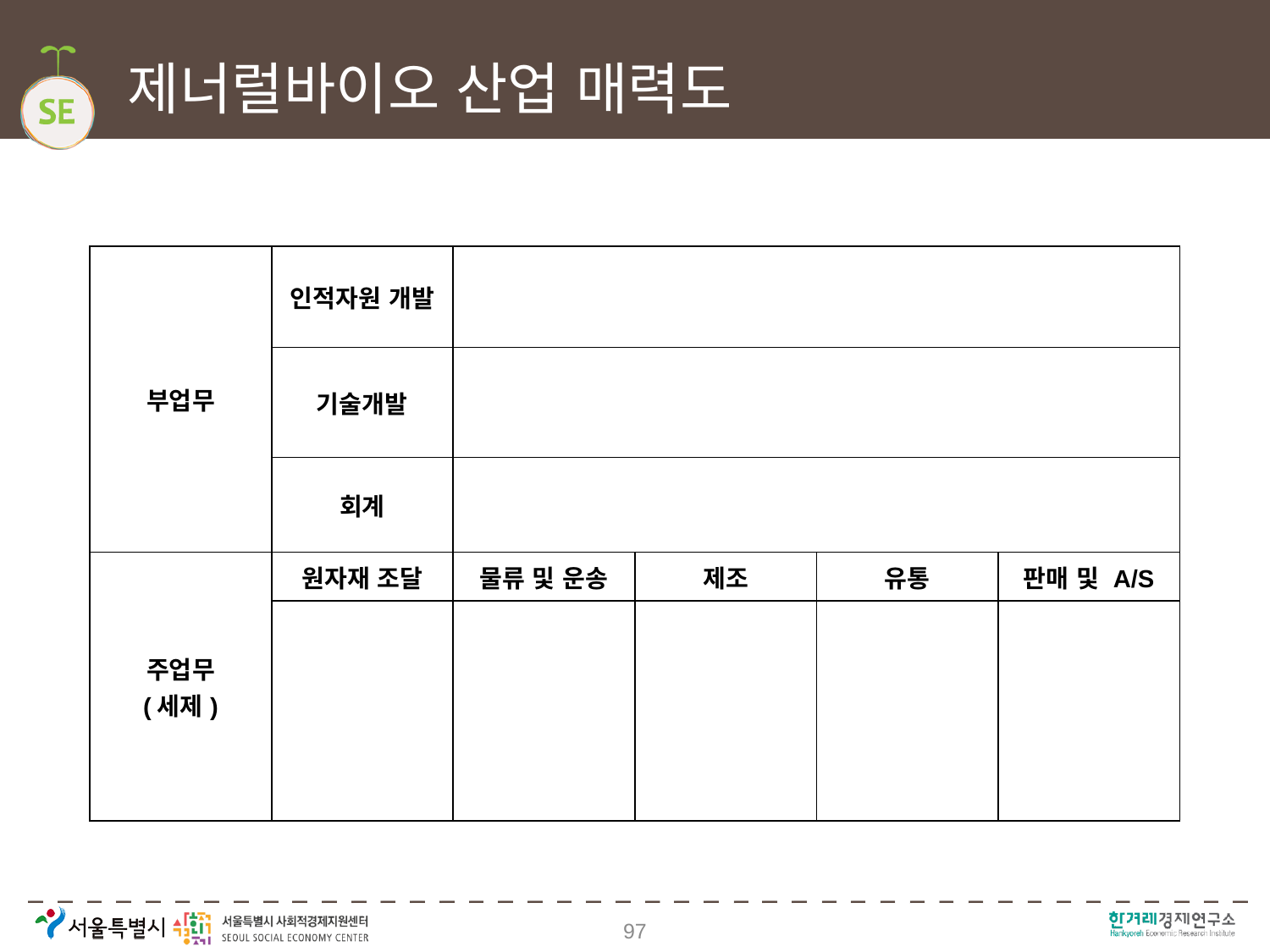

# 제너럴바이오 산업 매력도
| 부업무 | 인적자원 개발 |  |  |  |  |
| --- | --- | --- | --- | --- | --- |
|  | 기술개발 |  |  |  |  |
|  | 회계 |  |  |  |  |
| 주업무 (세제) | 원자재 조달 | 물류 및 운송 | 제조 | 유통 | 판매 및 A/S |
|  |  |  |  |  |  |
97